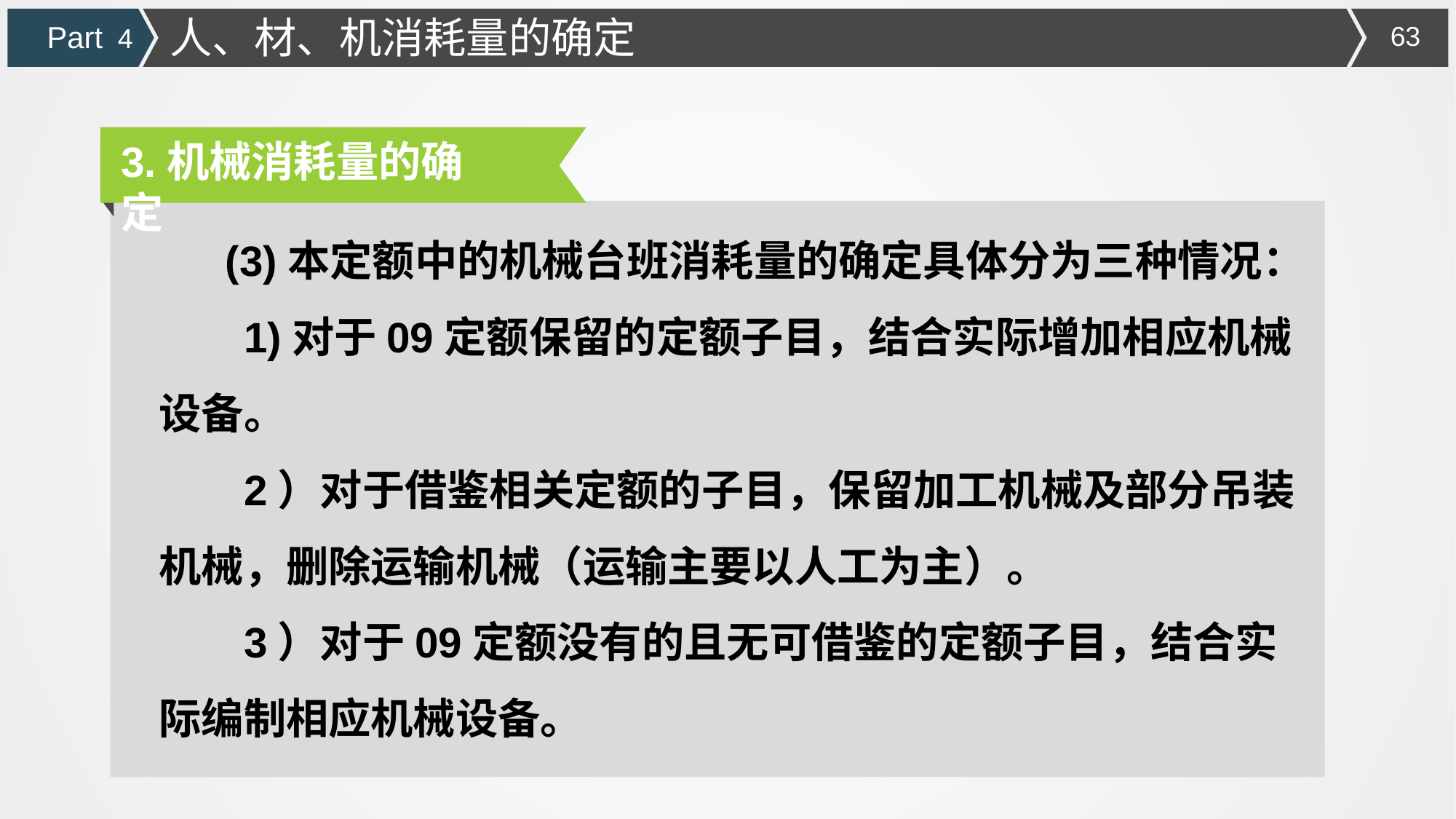

人、材、机消耗量的确定
Part  4

3.机械消耗量的确定

 (3)本定额中的机械台班消耗量的确定具体分为三种情况：
1)对于09定额保留的定额子目，结合实际增加相应机械设备。
2）对于借鉴相关定额的子目，保留加工机械及部分吊装机械，删除运输机械（运输主要以人工为主）。
3）对于09定额没有的且无可借鉴的定额子目，结合实际编制相应机械设备。